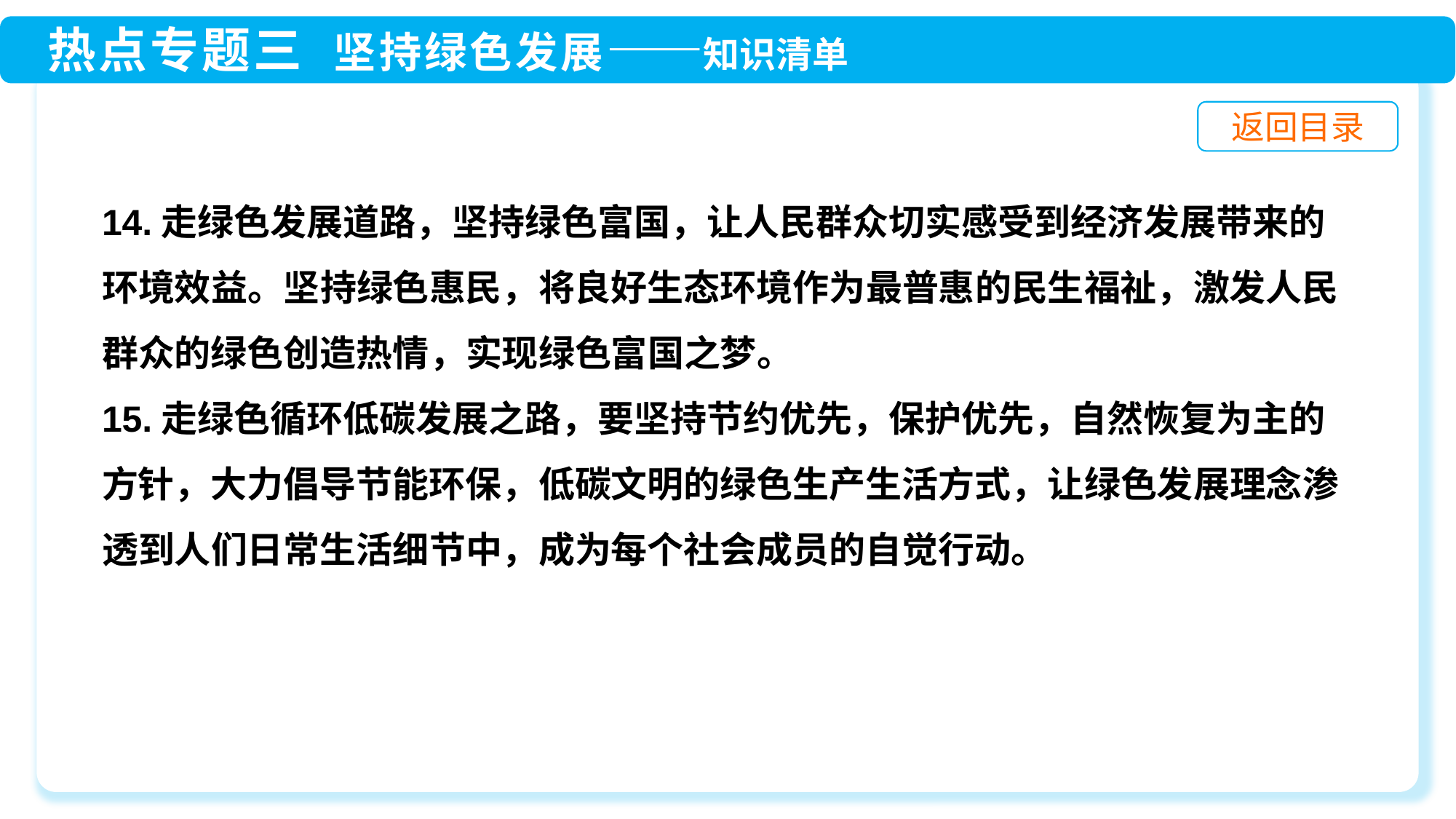

14.走绿色发展道路，坚持绿色富国，让人民群众切实感受到经济发展带来的环境效益。坚持绿色惠民，将良好生态环境作为最普惠的民生福祉，激发人民群众的绿色创造热情，实现绿色富国之梦。
15.走绿色循环低碳发展之路，要坚持节约优先，保护优先，自然恢复为主的方针，大力倡导节能环保，低碳文明的绿色生产生活方式，让绿色发展理念渗透到人们日常生活细节中，成为每个社会成员的自觉行动。